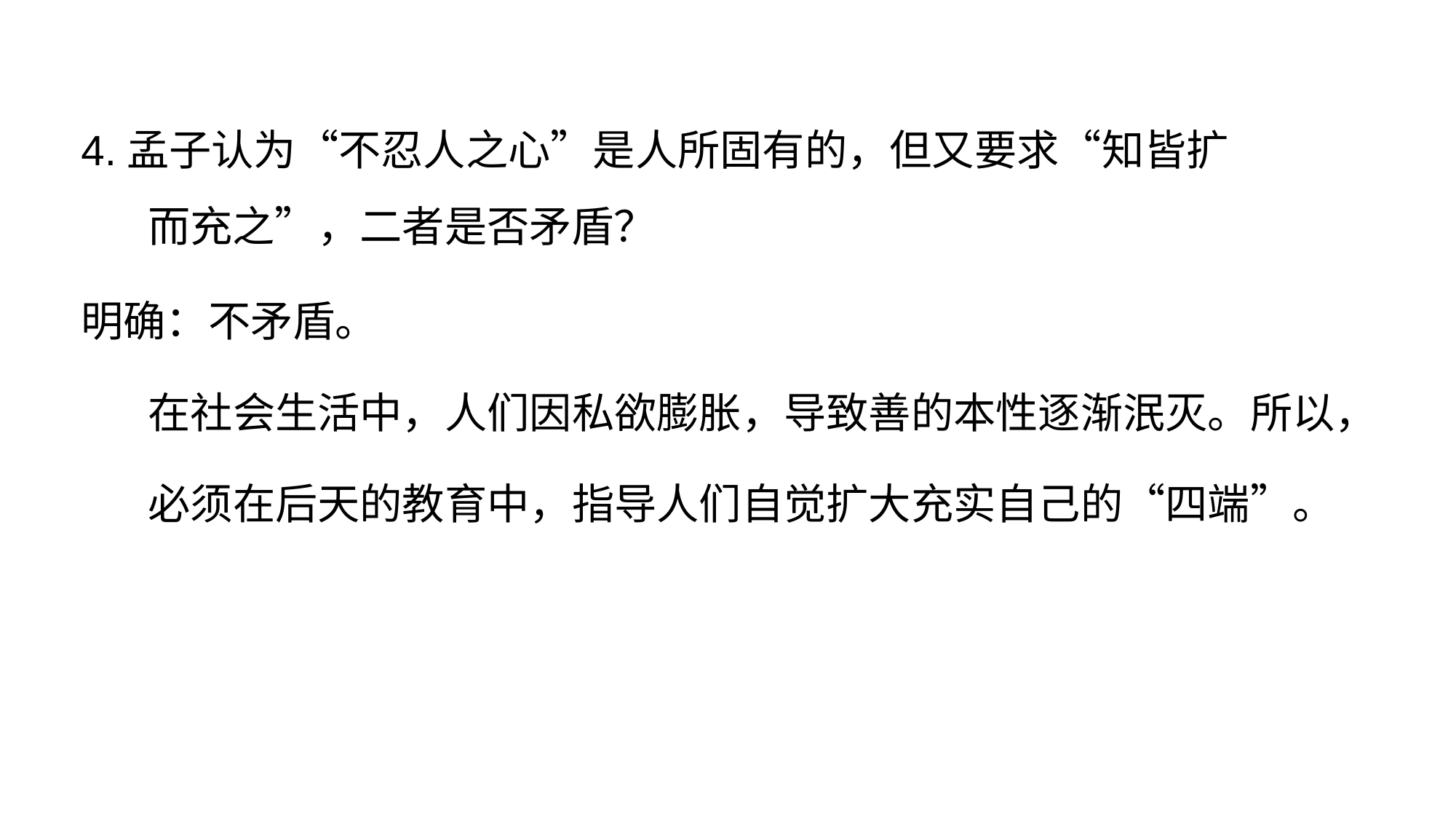

4.孟子认为“不忍人之心”是人所固有的，但又要求“知皆扩
      而充之”，二者是否矛盾？
明确：不矛盾。
      在社会生活中，人们因私欲膨胀，导致善的本性逐渐泯灭。所以，
      必须在后天的教育中，指导人们自觉扩大充实自己的“四端”。